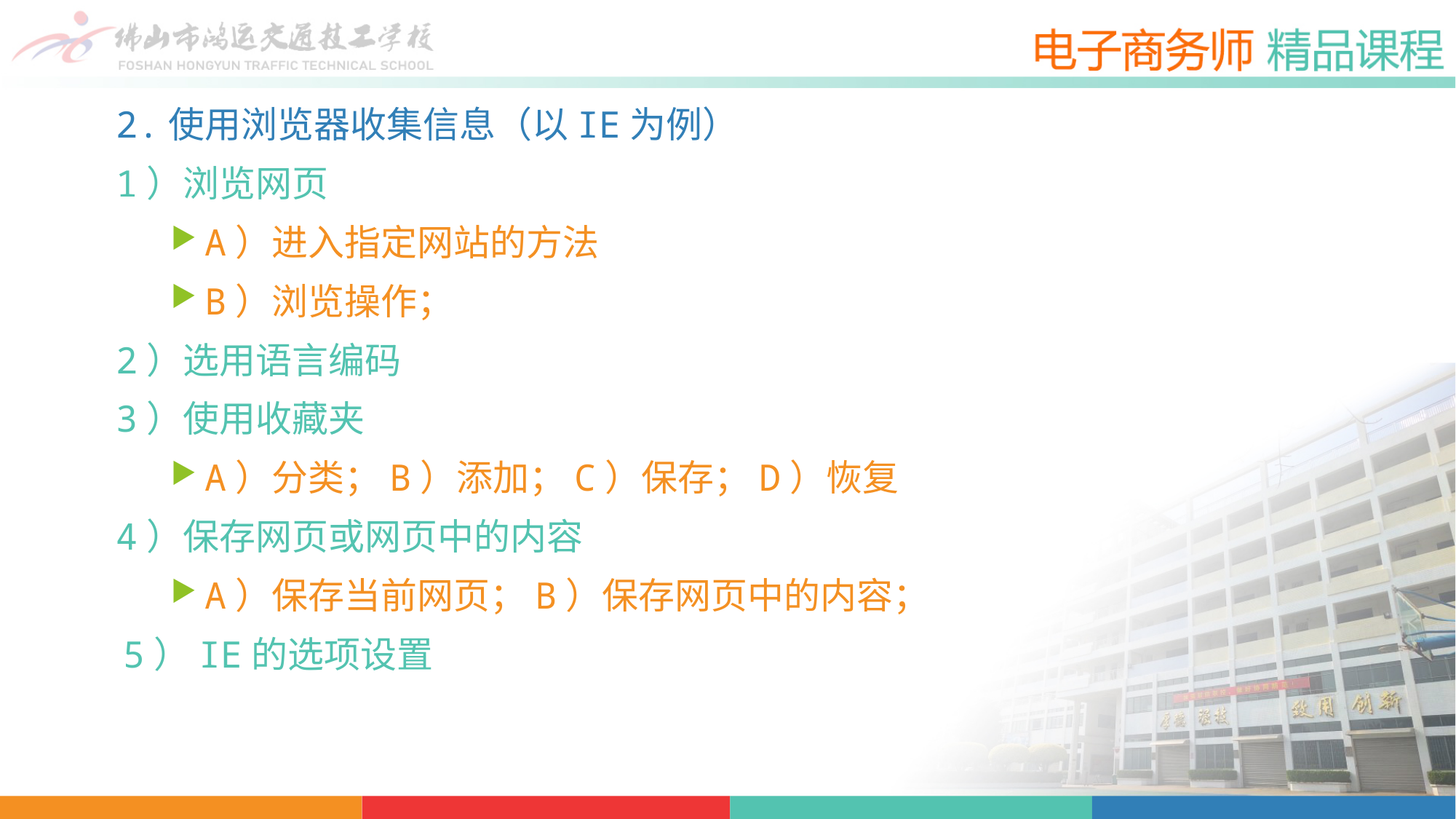

2.使用浏览器收集信息（以IE为例）
1）浏览网页
A）进入指定网站的方法
B）浏览操作；
2）选用语言编码
3）使用收藏夹
A）分类；B）添加；C）保存；D）恢复
4）保存网页或网页中的内容
A）保存当前网页；B）保存网页中的内容；
5）IE的选项设置